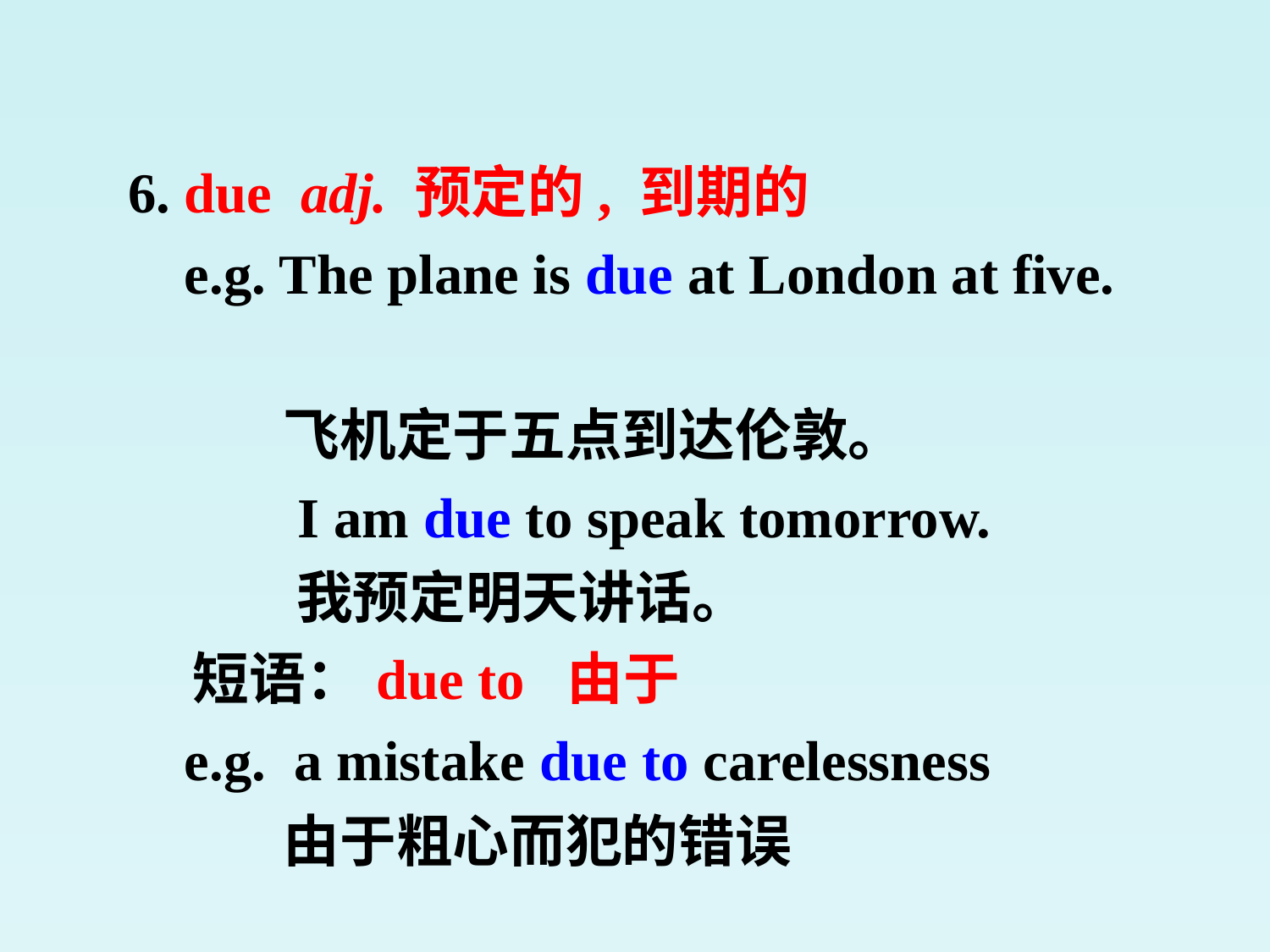

6. due  adj. 预定的, 到期的
    e.g. The plane is due at London at five.
           飞机定于五点到达伦敦。
            I am due to speak tomorrow.
            我预定明天讲话。
    短语：due to  由于
    e.g.  a mistake due to carelessness
           由于粗心而犯的错误